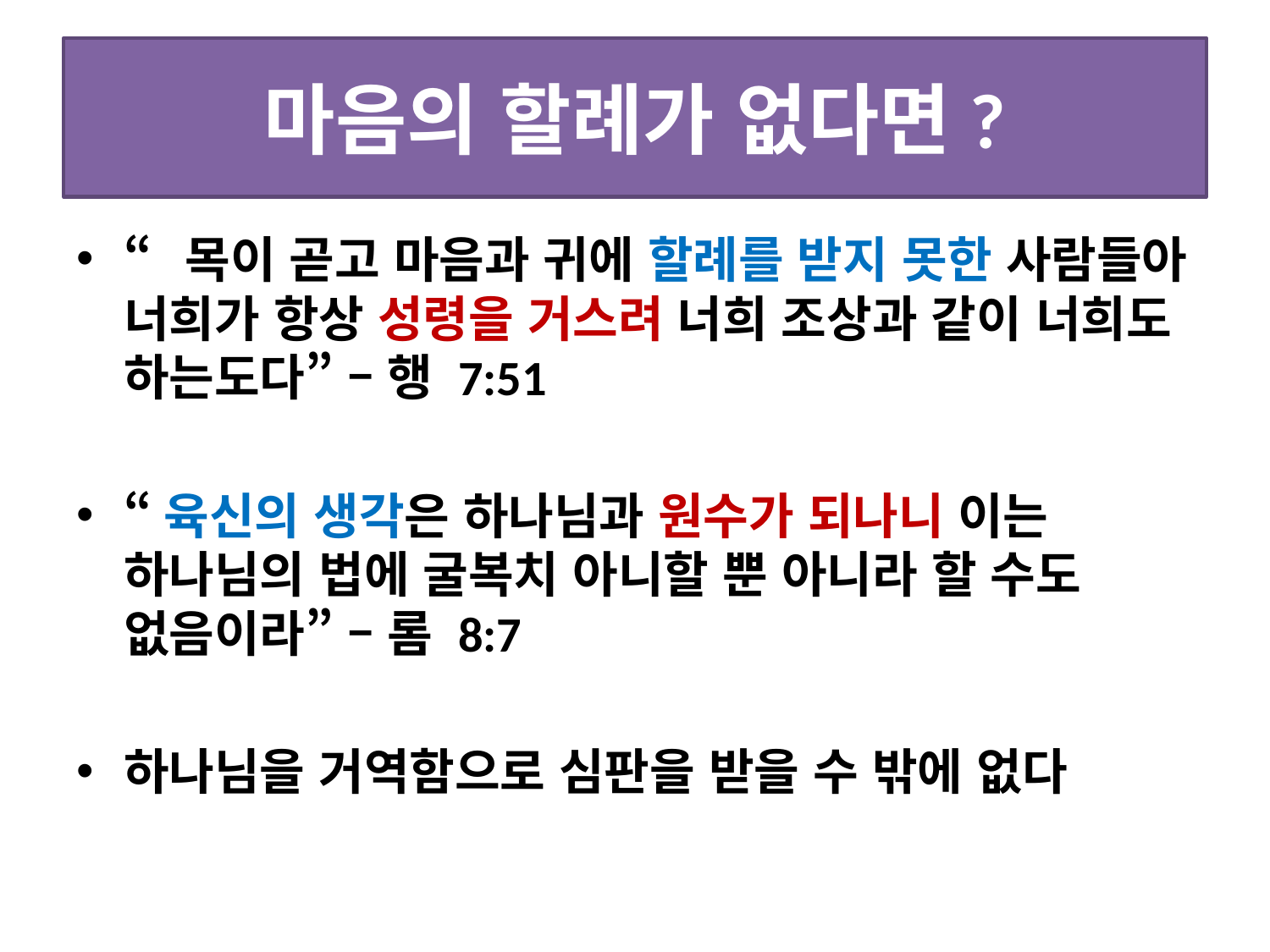

# 마음의 할례가 없다면?
“목이 곧고 마음과 귀에 할례를 받지 못한 사람들아 너희가 항상 성령을 거스려 너희 조상과 같이 너희도 하는도다” – 행 7:51

“육신의 생각은 하나님과 원수가 되나니 이는 하나님의 법에 굴복치 아니할 뿐 아니라 할 수도 없음이라” – 롬 8:7

하나님을 거역함으로 심판을 받을 수 밖에 없다